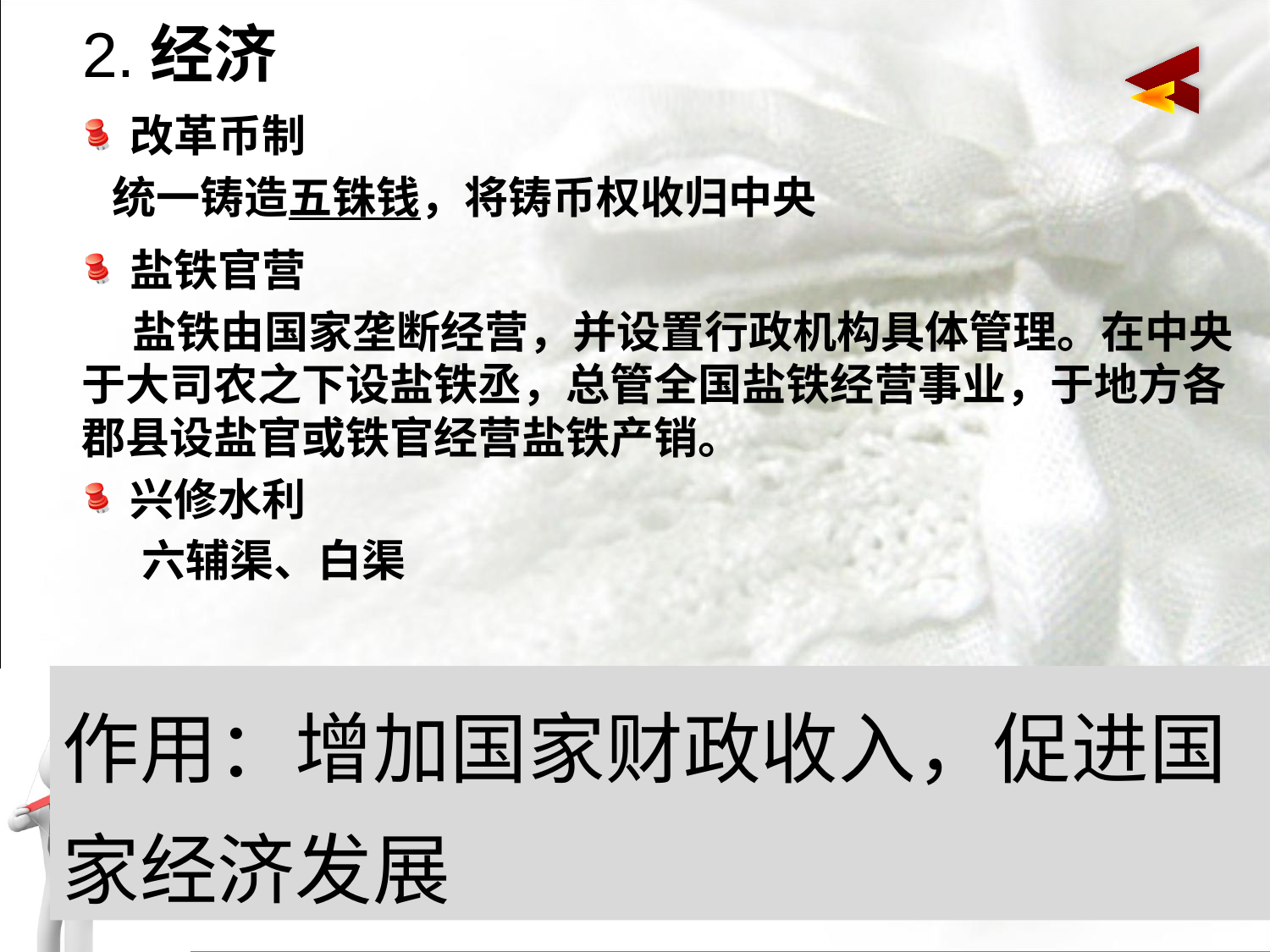

# 2.经济

改革币制
  统一铸造五铢钱，将铸币权收归中央
盐铁官营
    盐铁由国家垄断经营，并设置行政机构具体管理。在中央于大司农之下设盐铁丞，总管全国盐铁经营事业，于地方各郡县设盐官或铁官经营盐铁产销。
兴修水利
     六辅渠、白渠

作用：增加国家财政收入，促进国家经济发展